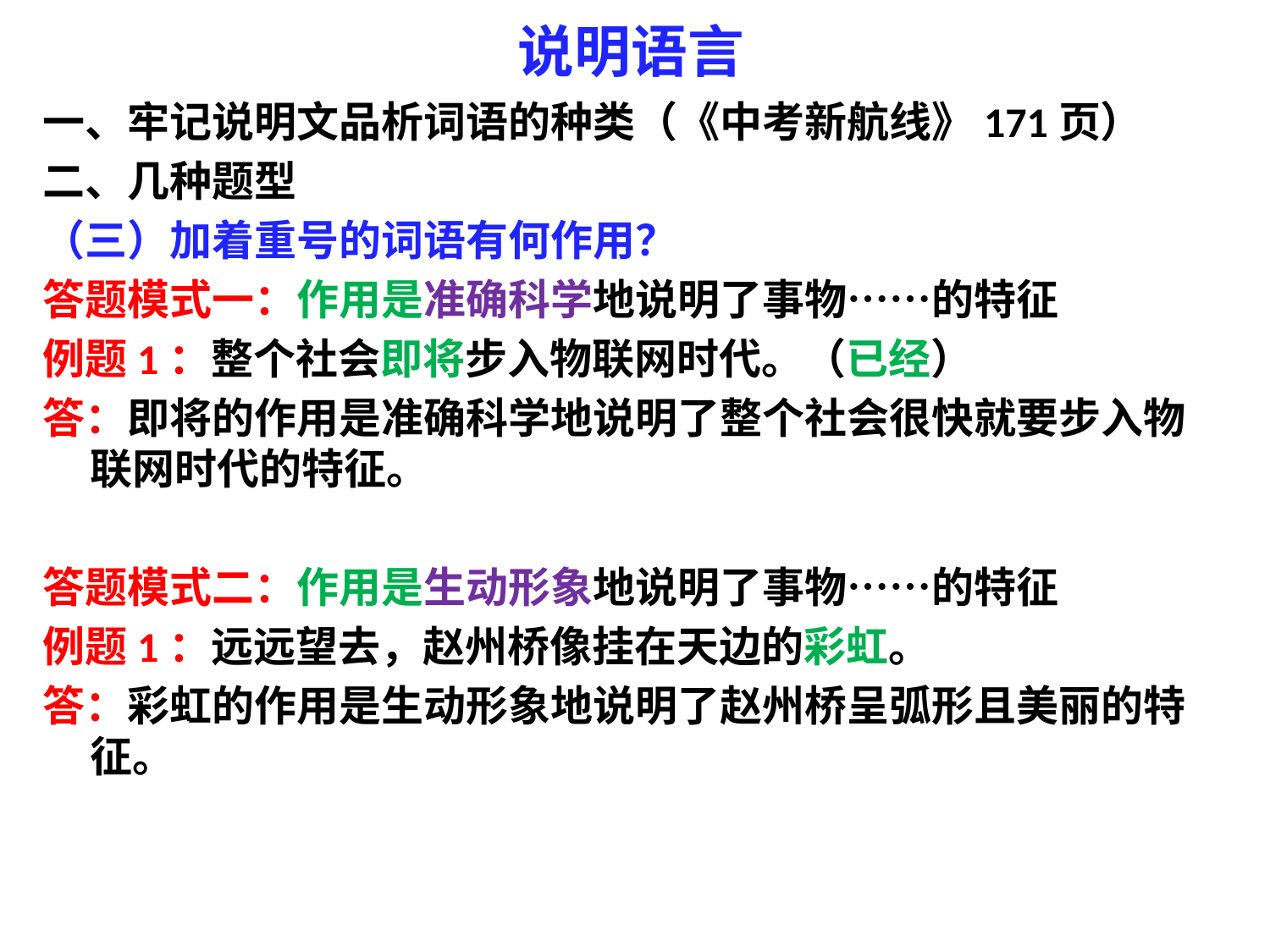

# 说明语言
一、牢记说明文品析词语的种类（《中考新航线》171页）
二、几种题型
（三）加着重号的词语有何作用？
答题模式一：作用是准确科学地说明了事物……的特征
例题1：整个社会即将步入物联网时代。（已经）
答：即将的作用是准确科学地说明了整个社会很快就要步入物联网时代的特征。

答题模式二：作用是生动形象地说明了事物……的特征
例题1：远远望去，赵州桥像挂在天边的彩虹。
答：彩虹的作用是生动形象地说明了赵州桥呈弧形且美丽的特征。